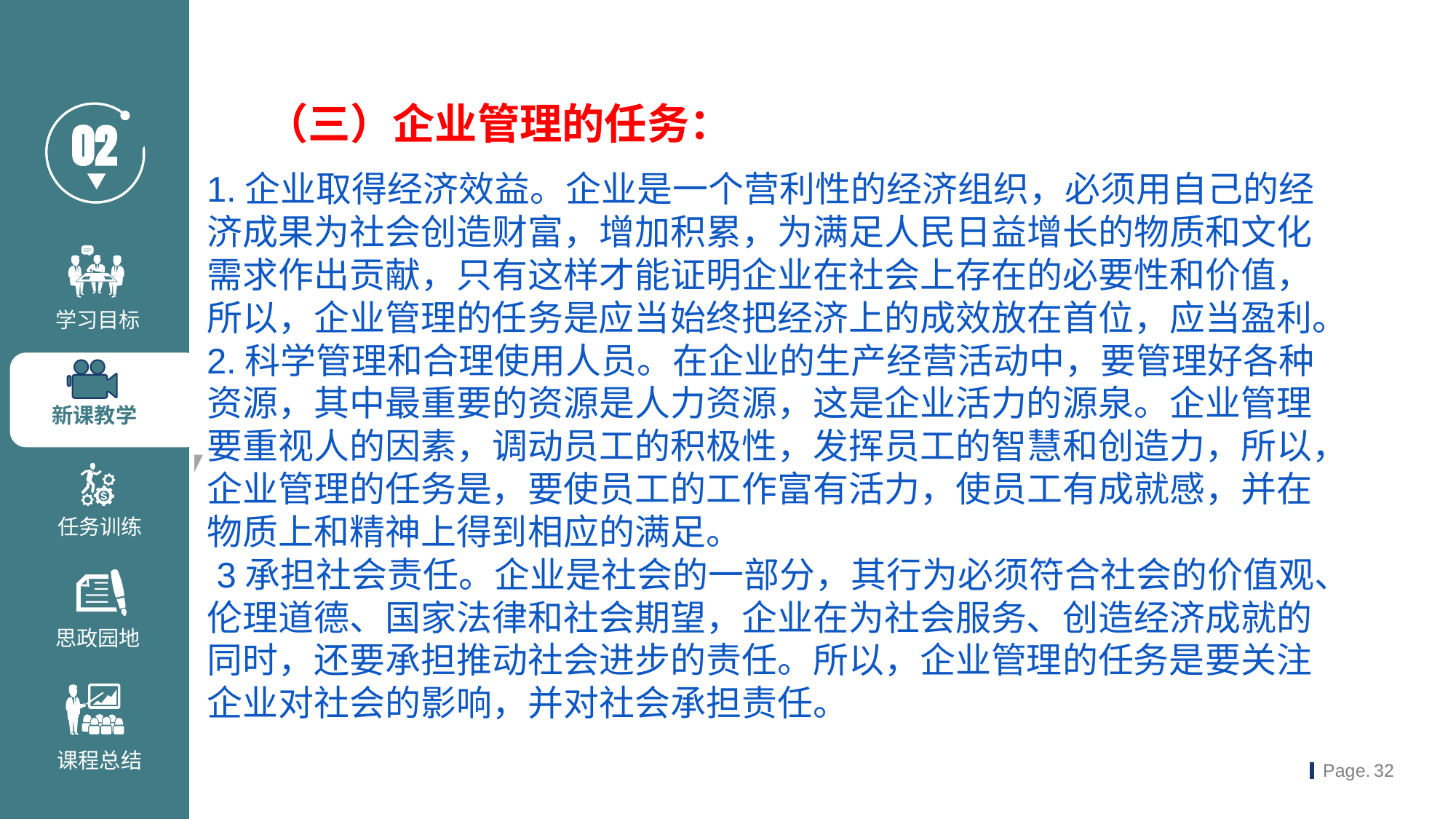

（三）企业管理的任务：
1.企业取得经济效益。企业是一个营利性的经济组织，必须用自己的经济成果为社会创造财富，增加积累，为满足人民日益增长的物质和文化需求作出贡献，只有这样才能证明企业在社会上存在的必要性和价值，所以，企业管理的任务是应当始终把经济上的成效放在首位，应当盈利。
2.科学管理和合理使用人员。在企业的生产经营活动中，要管理好各种资源，其中最重要的资源是人力资源，这是企业活力的源泉。企业管理要重视人的因素，调动员工的积极性，发挥员工的智慧和创造力，所以，企业管理的任务是，要使员工的工作富有活力，使员工有成就感，并在物质上和精神上得到相应的满足。
 3承担社会责任。企业是社会的一部分，其行为必须符合社会的价值观、伦理道德、国家法律和社会期望，企业在为社会服务、创造经济成就的同时，还要承担推动社会进步的责任。所以，企业管理的任务是要关注企业对社会的影响，并对社会承担责任。